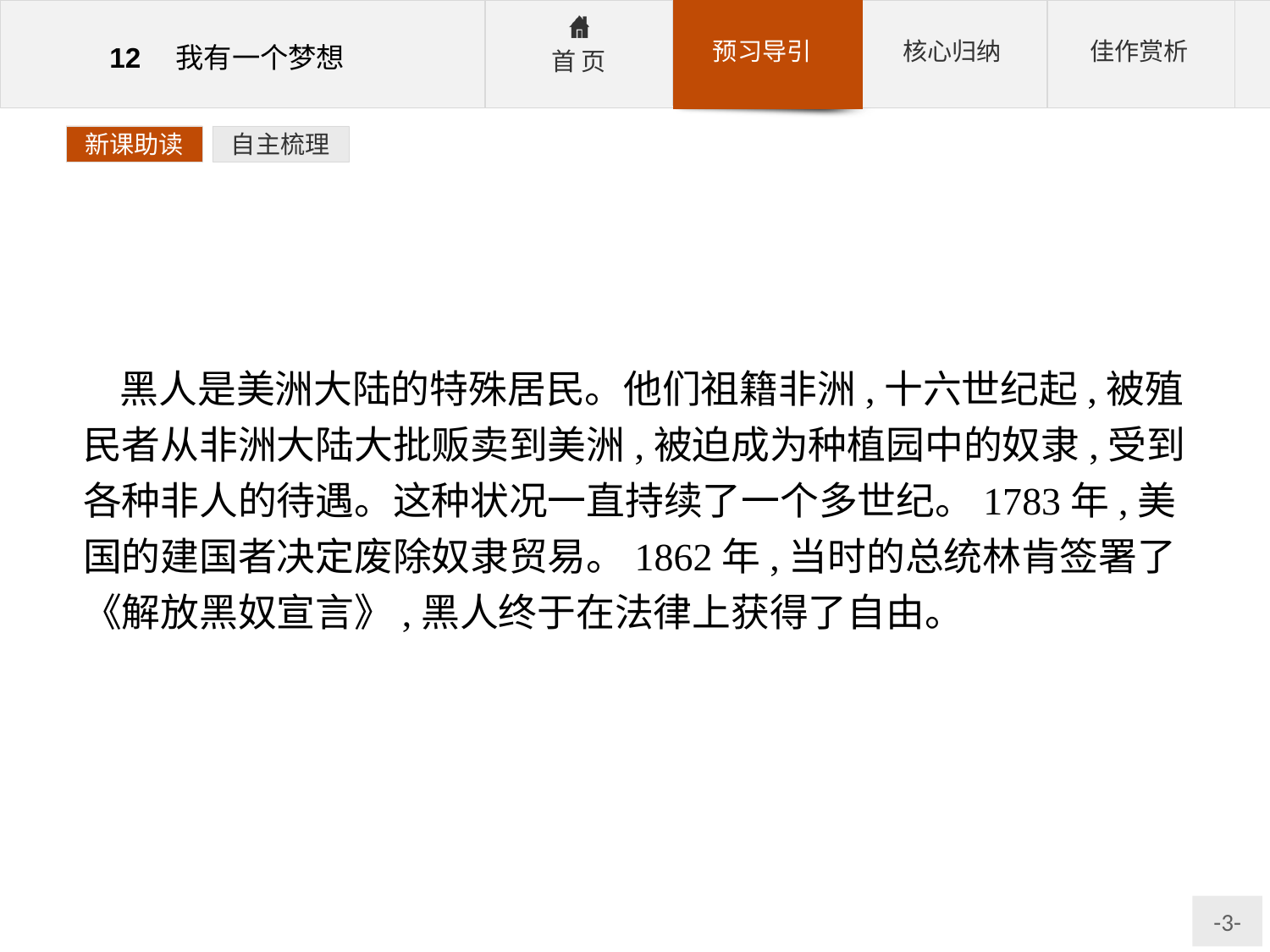

新课助读
自主梳理
黑人是美洲大陆的特殊居民。他们祖籍非洲,十六世纪起,被殖民者从非洲大陆大批贩卖到美洲,被迫成为种植园中的奴隶,受到各种非人的待遇。这种状况一直持续了一个多世纪。1783年,美国的建国者决定废除奴隶贸易。1862年,当时的总统林肯签署了《解放黑奴宣言》,黑人终于在法律上获得了自由。